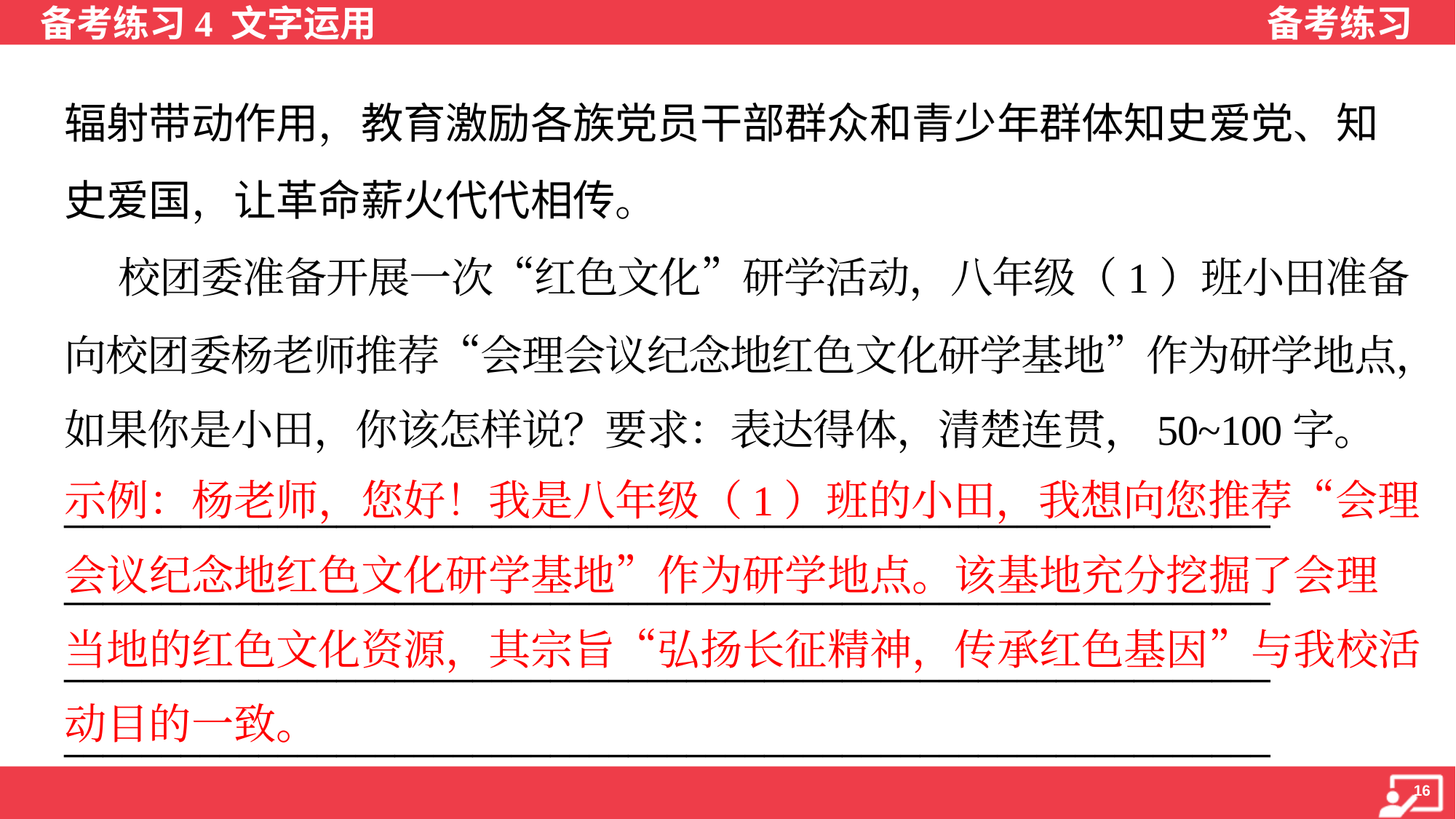

辐射带动作用，教育激励各族党员干部群众和青少年群体知史爱党、知
史爱国，让革命薪火代代相传。
    校团委准备开展一次“红色文化”研学活动，八年级（1）班小田准备
向校团委杨老师推荐“会理会议纪念地红色文化研学基地”作为研学地点，
如果你是小田，你该怎样说？要求：表达得体，清楚连贯，50~100字。
示例：杨老师，您好！我是八年级（1）班的小田，我想向您推荐“会理
会议纪念地红色文化研学基地”作为研学地点。该基地充分挖掘了会理
当地的红色文化资源，其宗旨“弘扬长征精神，传承红色基因”与我校活
动目的一致。
______________________________________________________________
______________________________________________________________
______________________________________________________________
______________________________________________________________